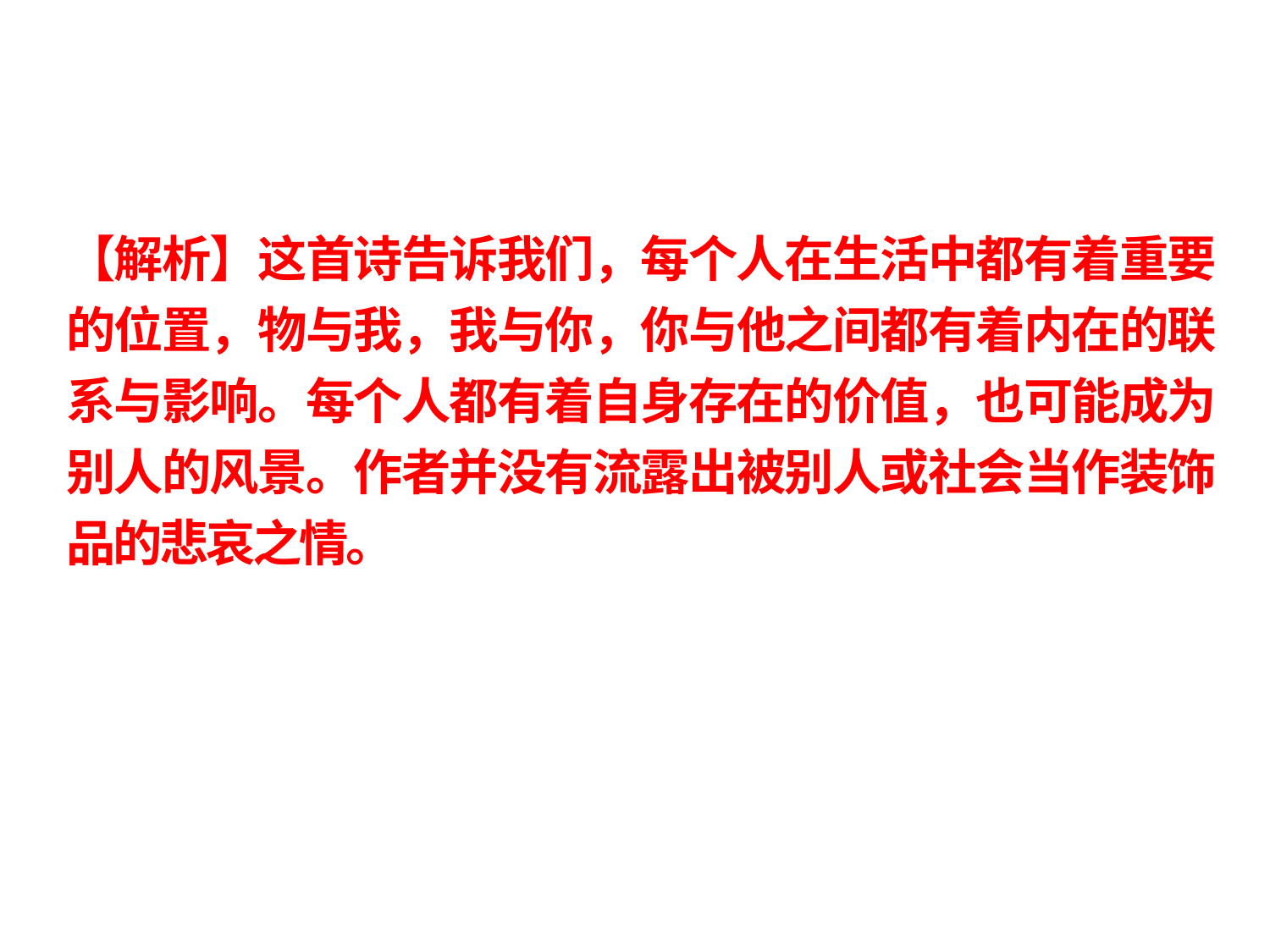

【解析】这首诗告诉我们，每个人在生活中都有着重要的位置，物与我，我与你，你与他之间都有着内在的联系与影响。每个人都有着自身存在的价值，也可能成为别人的风景。作者并没有流露出被别人或社会当作装饰品的悲哀之情。